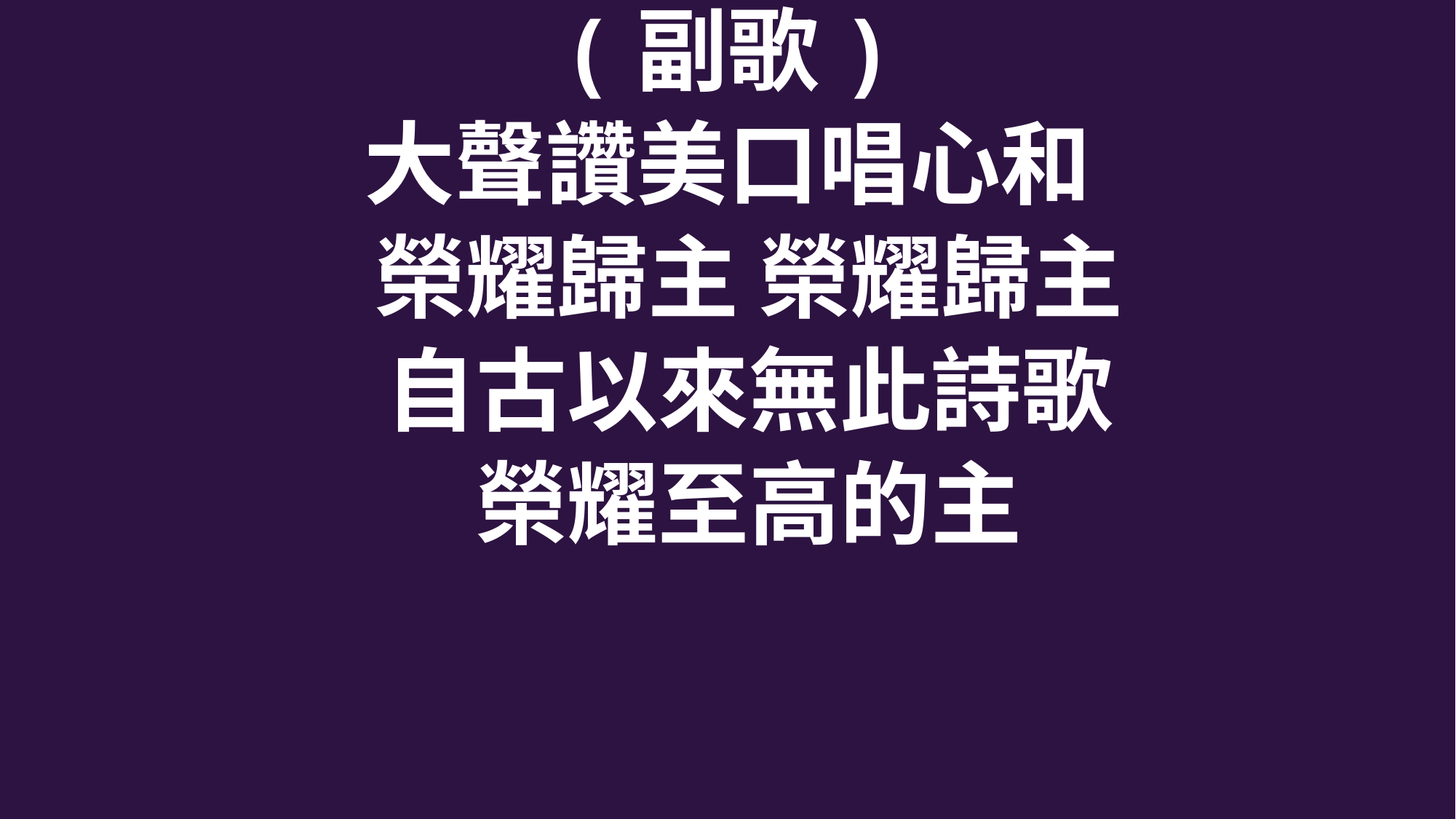

(副歌)
大聲讚美口唱心和
 榮耀歸主 榮耀歸主
 自古以來無此詩歌
 榮耀至高的主